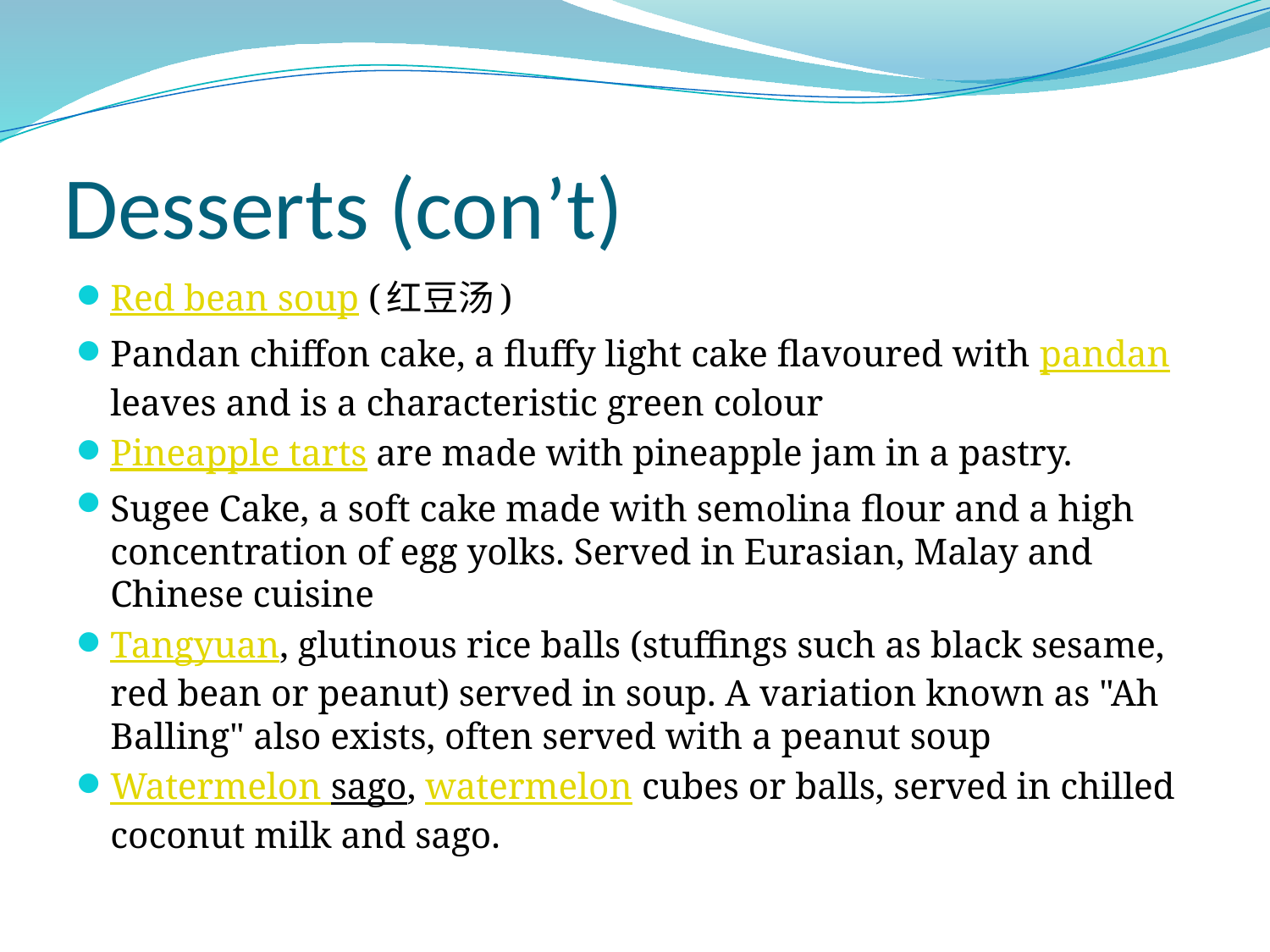

# Desserts (con’t)
Red bean soup (红豆汤)
Pandan chiffon cake, a fluffy light cake flavoured with pandan leaves and is a characteristic green colour
Pineapple tarts are made with pineapple jam in a pastry.
Sugee Cake, a soft cake made with semolina flour and a high concentration of egg yolks. Served in Eurasian, Malay and Chinese cuisine
Tangyuan, glutinous rice balls (stuffings such as black sesame, red bean or peanut) served in soup. A variation known as "Ah Balling" also exists, often served with a peanut soup
Watermelon sago, watermelon cubes or balls, served in chilled coconut milk and sago.